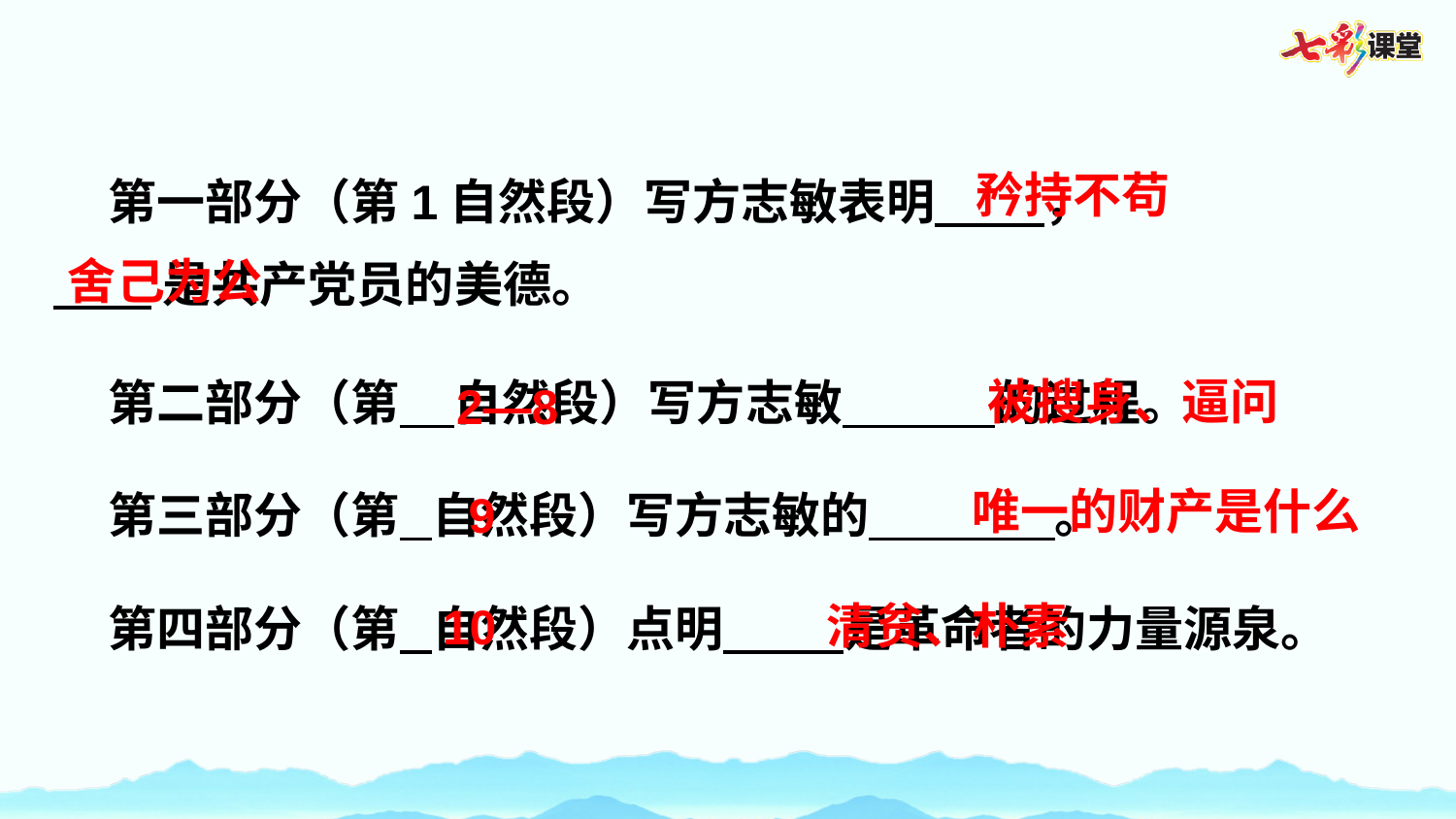

矜持不苟
    第一部分（第1自然段）写方志敏表明          ，
         是共产党员的美德。
舍己为公
被搜身、逼问
    第二部分（第     自然段）写方志敏              的过程。
2—8
唯一的财产是什么
9
    第三部分（第   自然段）写方志敏的                 。
清贫、朴素
10
    第四部分（第   自然段）点明           是革命者的力量源泉。